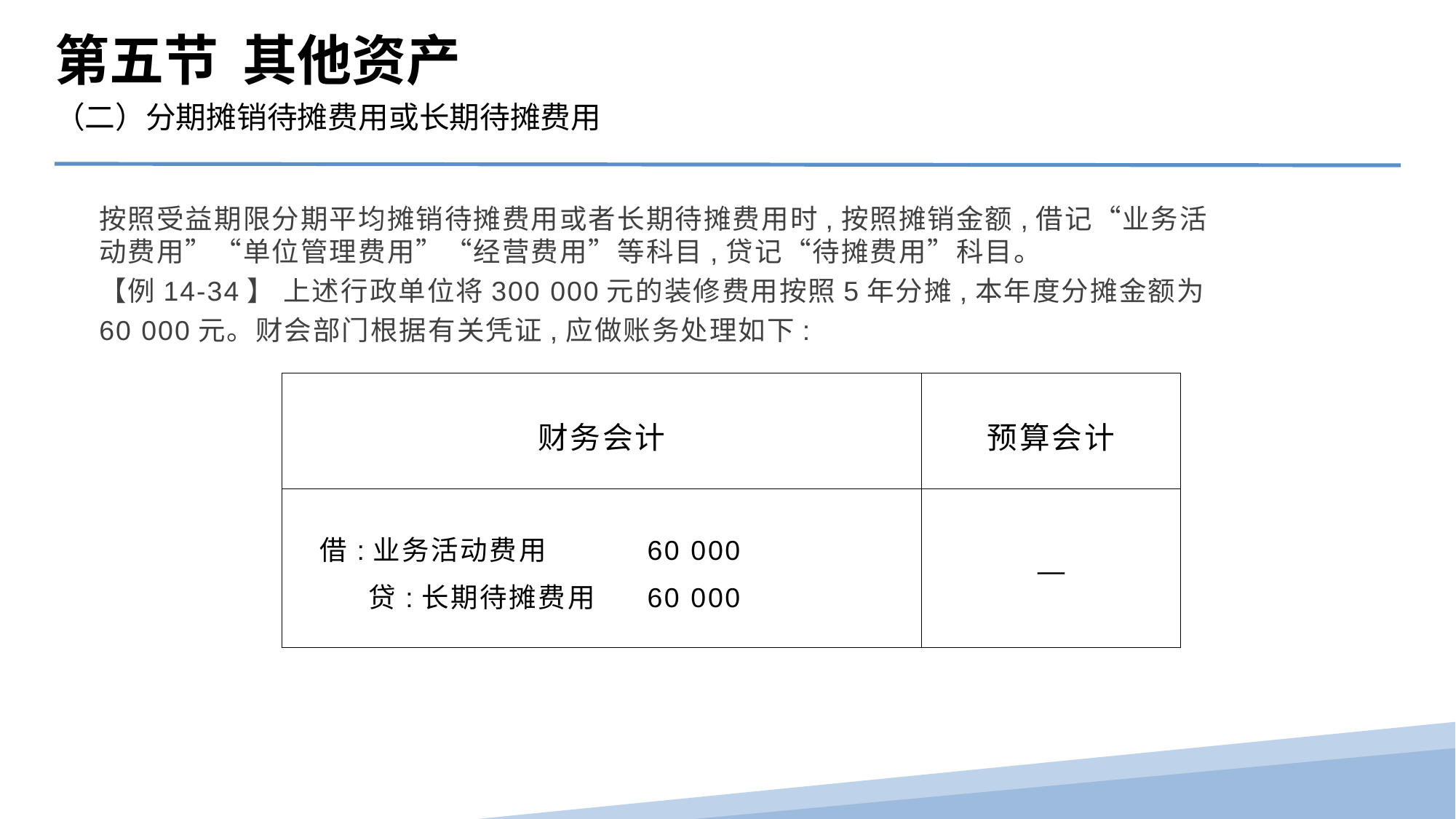

第五节  其他资产
（二）分期摊销待摊费用或长期待摊费用
按照受益期限分期平均摊销待摊费用或者长期待摊费用时,按照摊销金额,借记“业务活动费用”“单位管理费用”“经营费用”等科目,贷记“待摊费用”科目。
【例14-34】 上述行政单位将300 000元的装修费用按照5年分摊,本年度分摊金额为60 000元。财会部门根据有关凭证,应做账务处理如下:
| 财务会计 | 预算会计 |
| --- | --- |
| 借:业务活动费用 60 000 贷:长期待摊费用 60 000 | — |